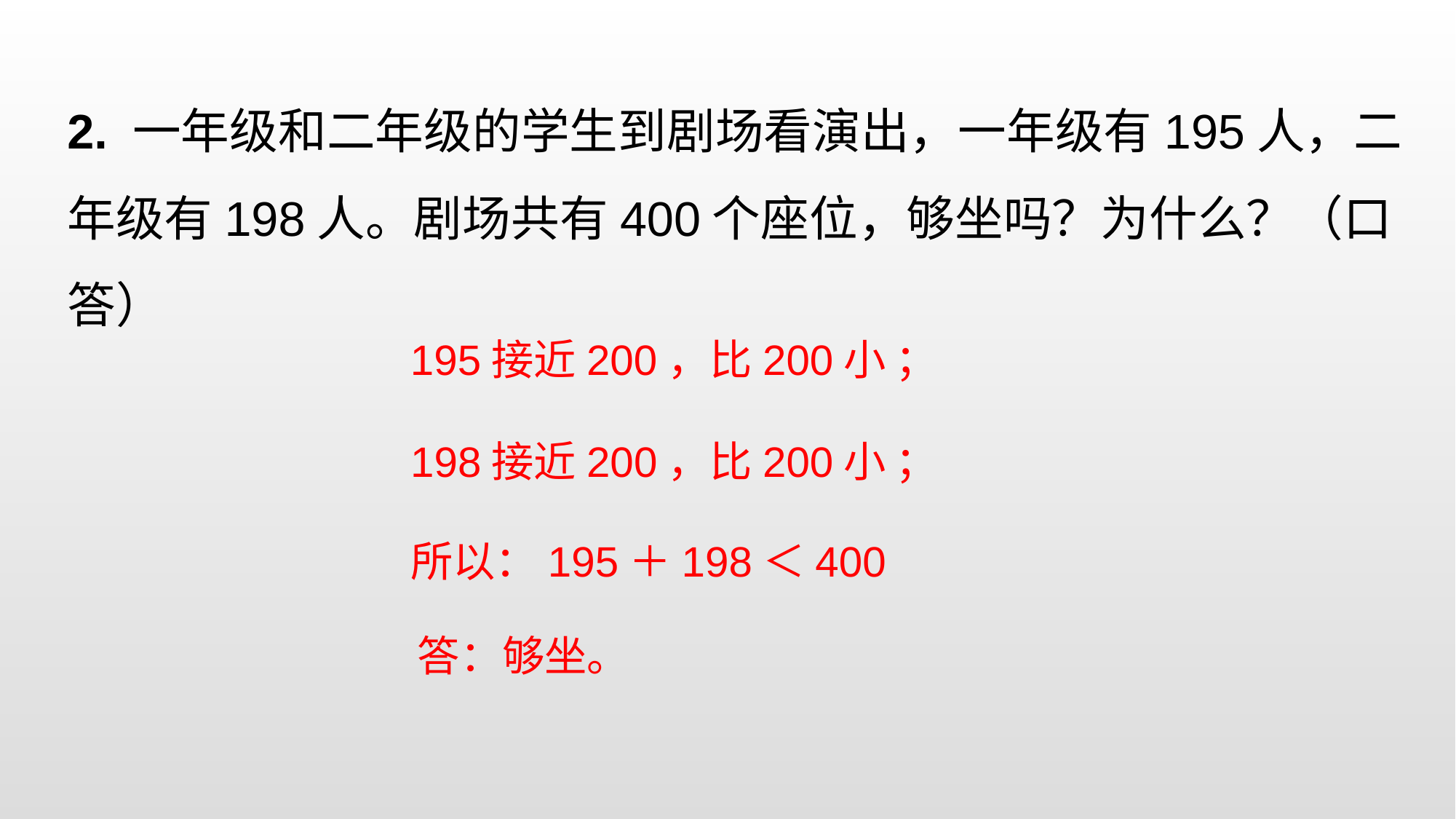

2. 一年级和二年级的学生到剧场看演出，一年级有195人，二年级有198人。剧场共有400个座位，够坐吗？为什么？（口答）
195接近200，比200小 ；
198接近200，比200小 ；
所以：195＋198＜400
答：够坐。